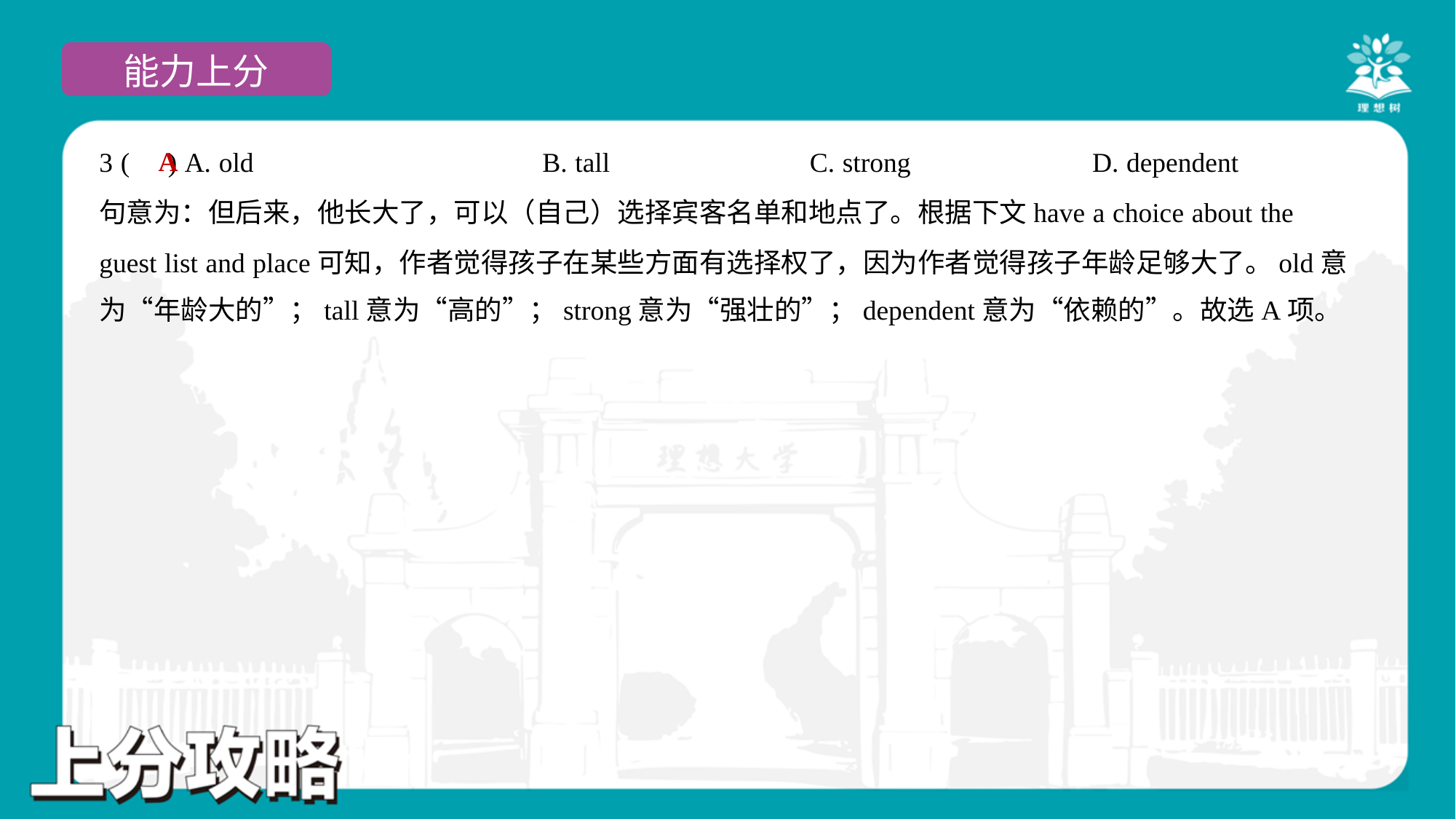

A
3 (     ) A. old	B. tall	C. strong	D. dependent
句意为：但后来，他长大了，可以（自己）选择宾客名单和地点了。根据下文have a choice about the
guest list and place可知，作者觉得孩子在某些方面有选择权了，因为作者觉得孩子年龄足够大了。old意
为“年龄大的”；tall意为“高的”；strong意为“强壮的”；dependent意为“依赖的”。故选A项。